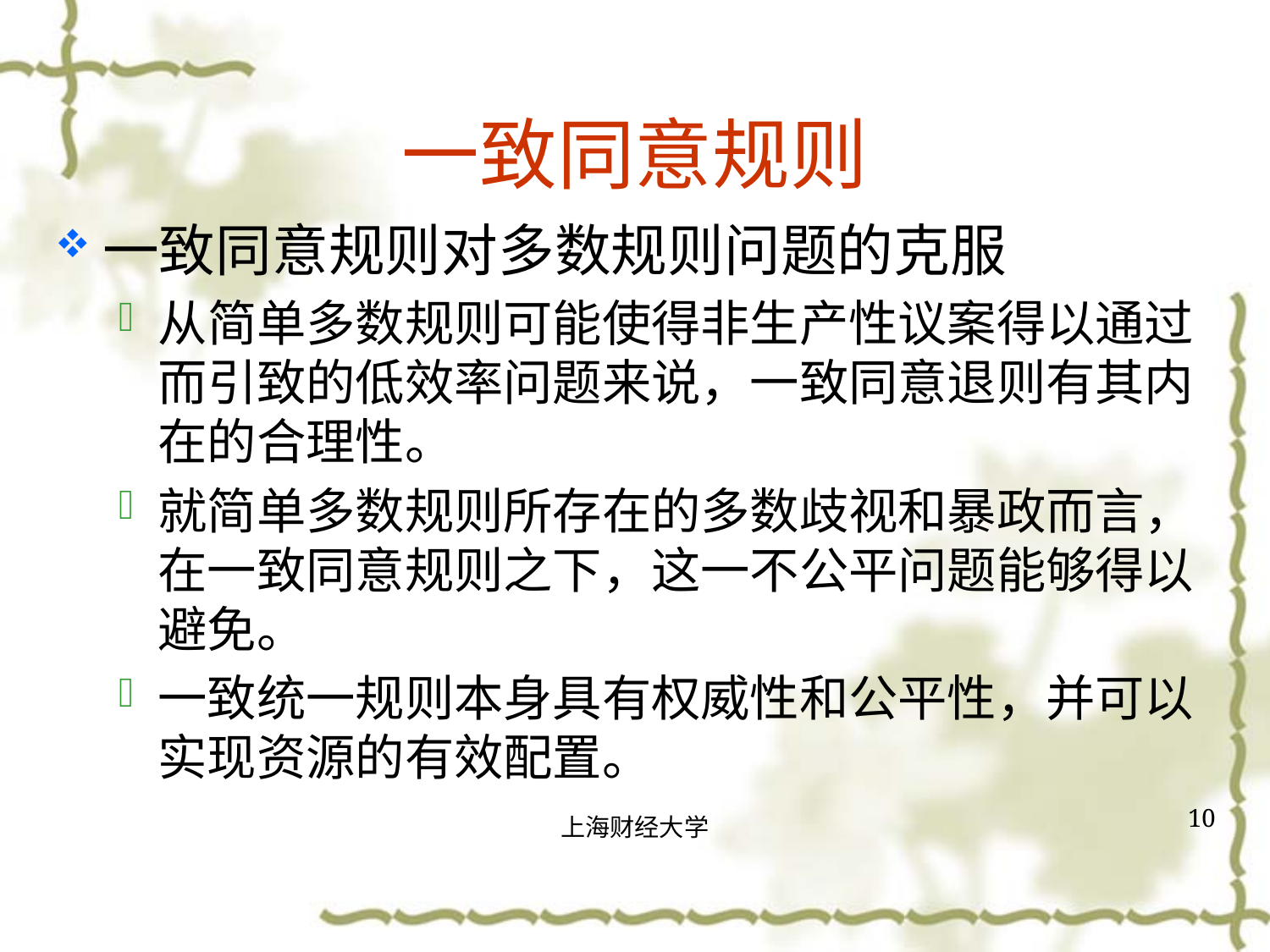

# 一致同意规则
一致同意规则对多数规则问题的克服
从简单多数规则可能使得非生产性议案得以通过而引致的低效率问题来说，一致同意退则有其内在的合理性。
就简单多数规则所存在的多数歧视和暴政而言，在一致同意规则之下，这一不公平问题能够得以避免。
一致统一规则本身具有权威性和公平性，并可以实现资源的有效配置。
10
上海财经大学